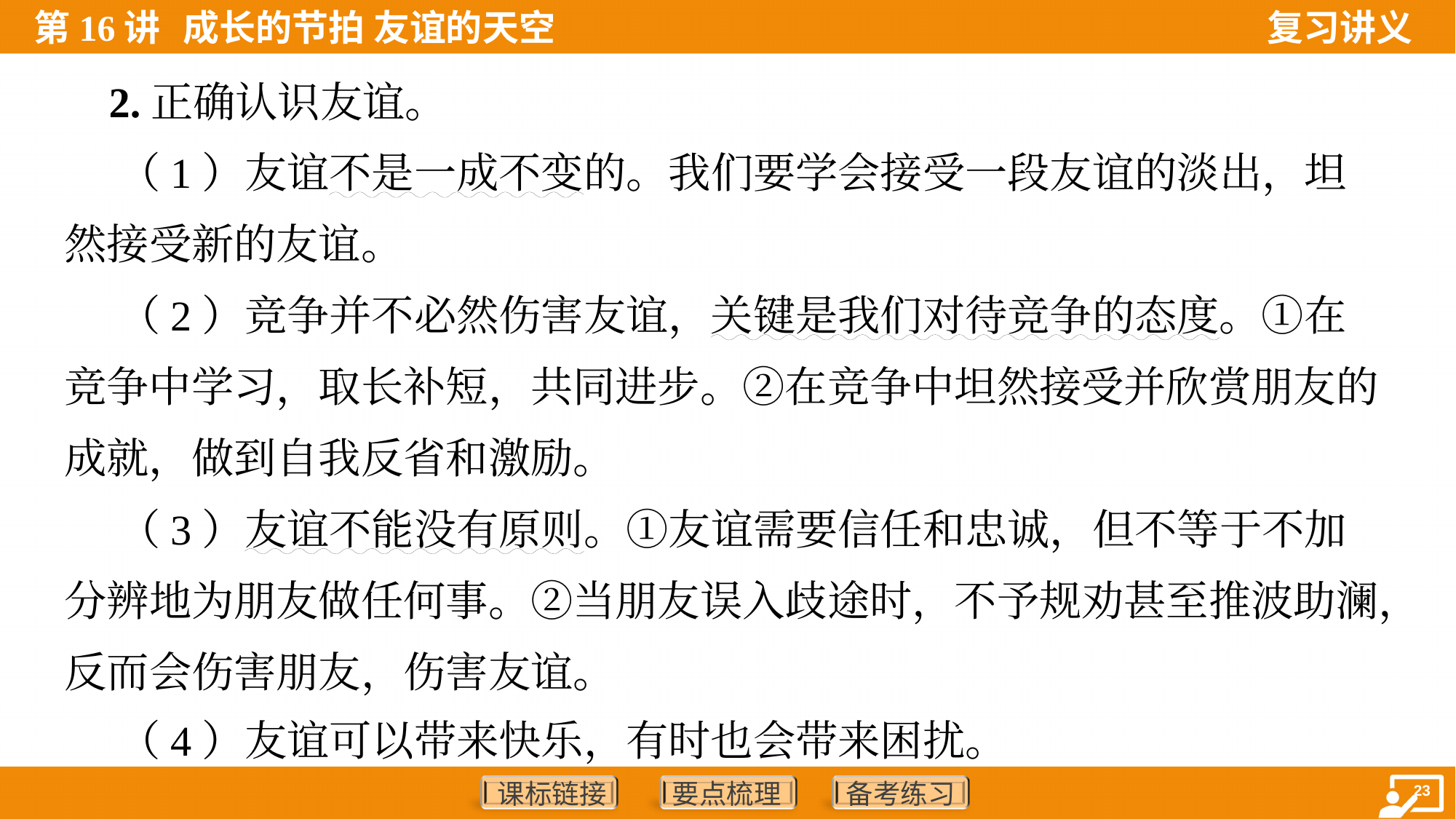

2.正确认识友谊。
    （1）友谊不是一成不变的。我们要学会接受一段友谊的淡出，坦
然接受新的友谊。
    （2）竞争并不必然伤害友谊，关键是我们对待竞争的态度。①在
竞争中学习，取长补短，共同进步。②在竞争中坦然接受并欣赏朋友的
成就，做到自我反省和激励。
    （3）友谊不能没有原则。①友谊需要信任和忠诚，但不等于不加
分辨地为朋友做任何事。②当朋友误入歧途时，不予规劝甚至推波助澜，
反而会伤害朋友，伤害友谊。
    （4）友谊可以带来快乐，有时也会带来困扰。